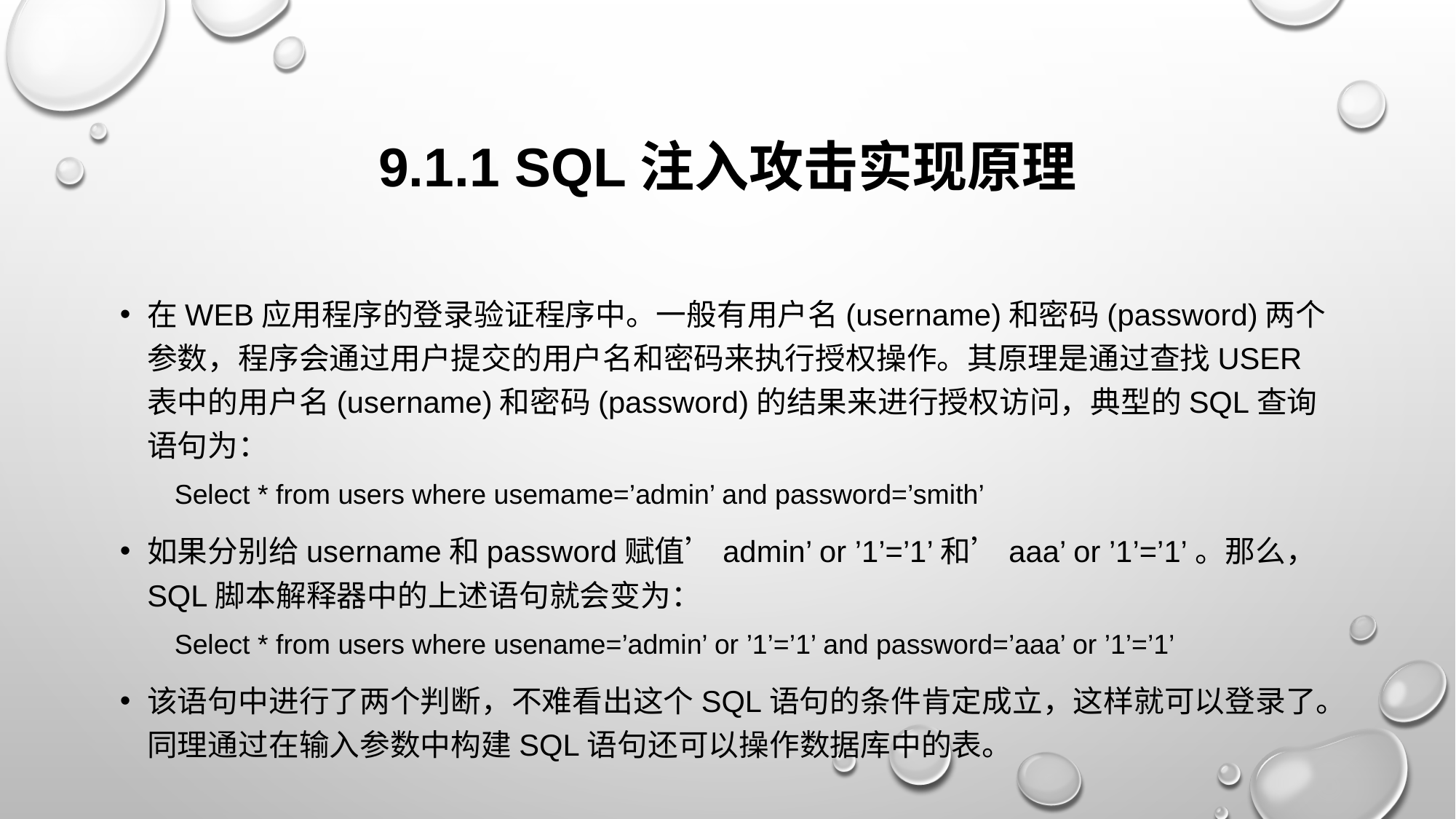

# 9.1.1 SQL注入攻击实现原理
在Web应用程序的登录验证程序中。一般有用户名(username)和密码(password)两个参数，程序会通过用户提交的用户名和密码来执行授权操作。其原理是通过查找user表中的用户名(username)和密码(password)的结果来进行授权访问，典型的SQL查询语句为：
Select * from users where usemame=’admin’ and password=’smith’
如果分别给username和password赋值’admin’ or ’1’=’1’和’aaa’ or ’1’=’1’。那么，SQL脚本解释器中的上述语句就会变为：
Select * from users where usename=’admin’ or ’1’=’1’ and password=’aaa’ or ’1’=’1’
该语句中进行了两个判断，不难看出这个SQL语句的条件肯定成立，这样就可以登录了。同理通过在输入参数中构建SQL语句还可以操作数据库中的表。